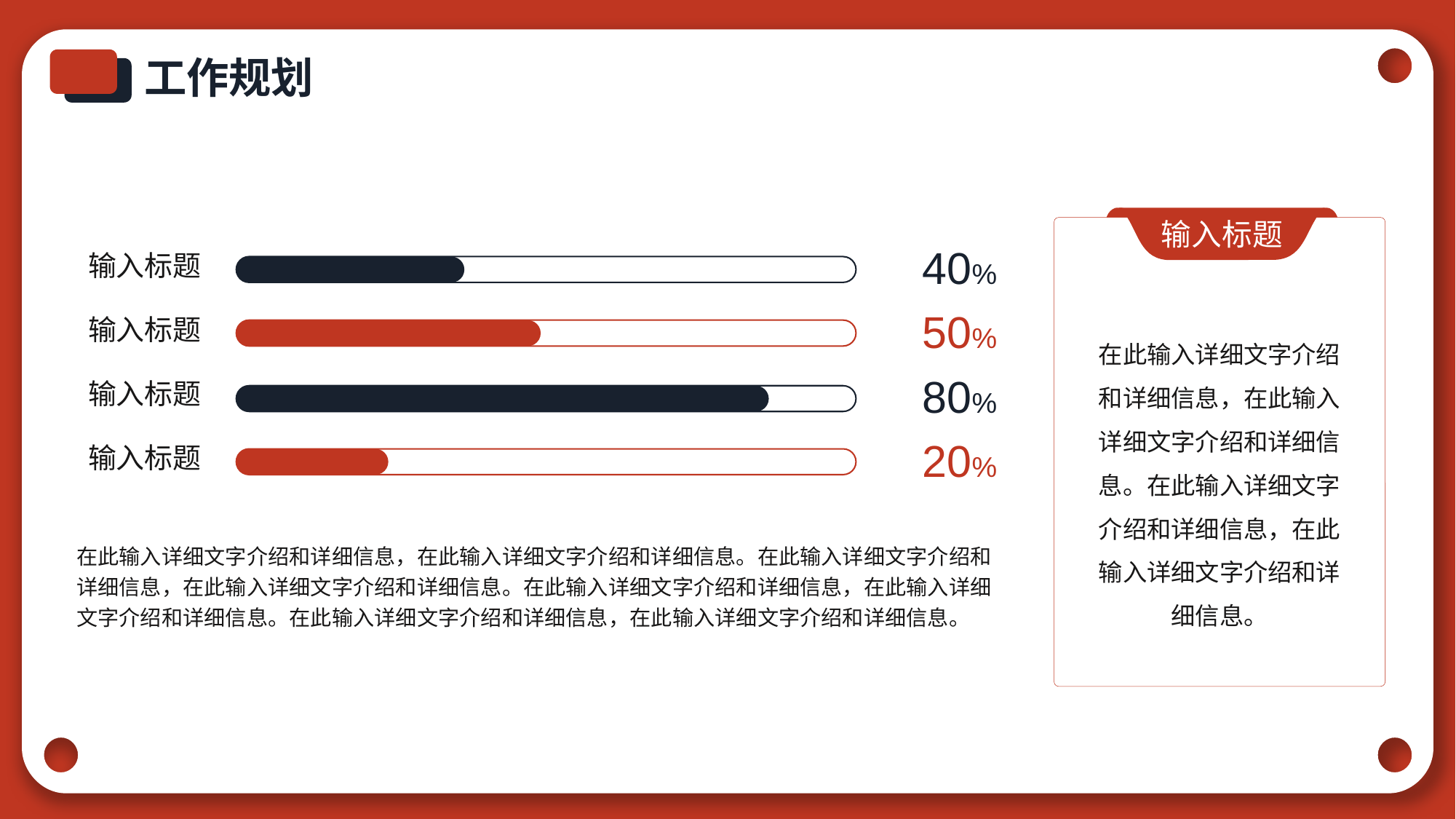

工作规划

输入标题

在此输入详细文字介绍和详细信息，在此输入详细文字介绍和详细信息。在此输入详细文字介绍和详细信息，在此输入详细文字介绍和详细信息。
输入标题
40%

输入标题
50%
输入标题
80%
输入标题
20%
在此输入详细文字介绍和详细信息，在此输入详细文字介绍和详细信息。在此输入详细文字介绍和详细信息，在此输入详细文字介绍和详细信息。在此输入详细文字介绍和详细信息，在此输入详细文字介绍和详细信息。在此输入详细文字介绍和详细信息，在此输入详细文字介绍和详细信息。